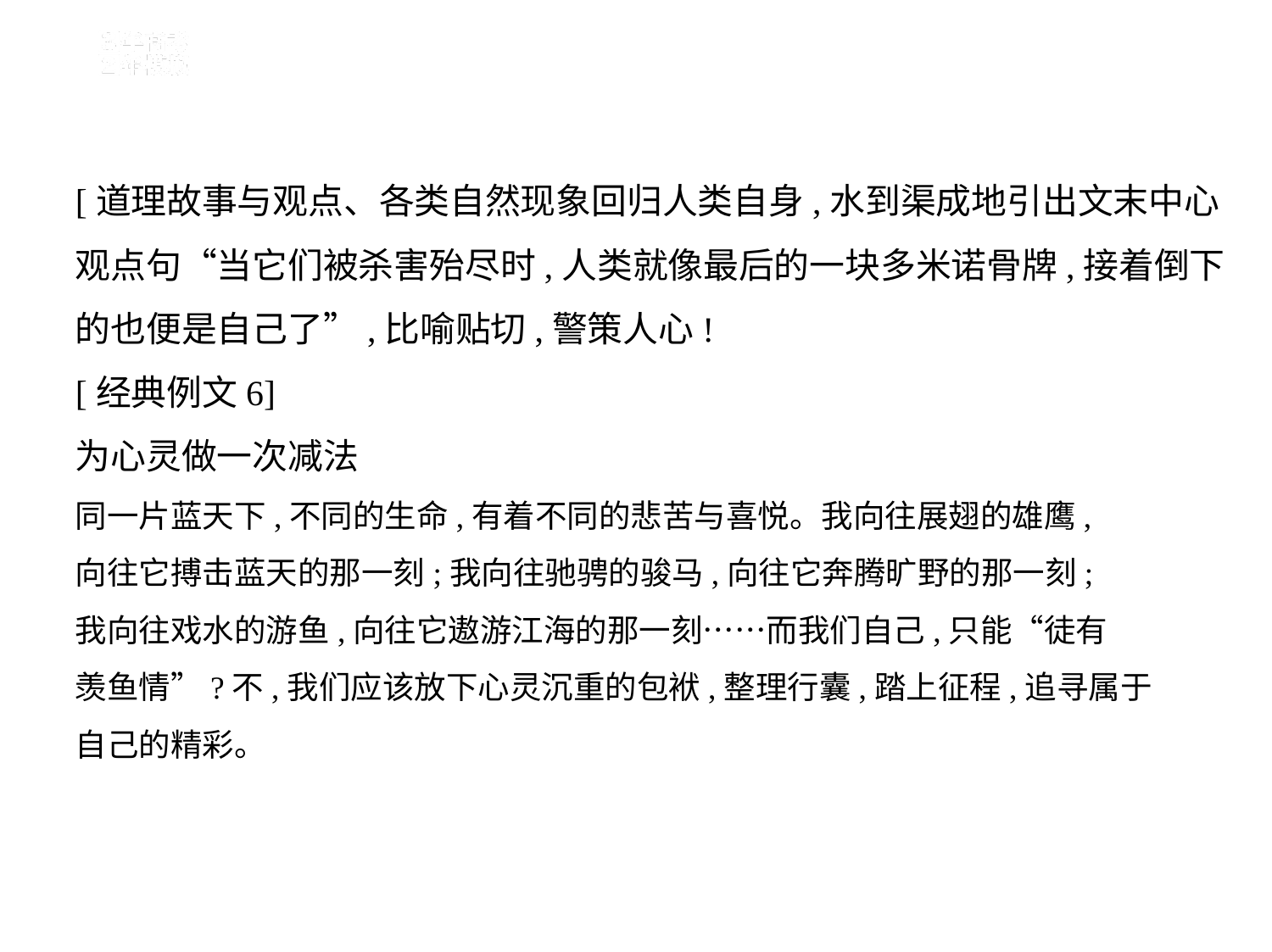

[道理故事与观点、各类自然现象回归人类自身,水到渠成地引出文末中心
观点句“当它们被杀害殆尽时,人类就像最后的一块多米诺骨牌,接着倒下
的也便是自己了”,比喻贴切,警策人心!
[经典例文6]
为心灵做一次减法
同一片蓝天下,不同的生命,有着不同的悲苦与喜悦。我向往展翅的雄鹰,
向往它搏击蓝天的那一刻;我向往驰骋的骏马,向往它奔腾旷野的那一刻;
我向往戏水的游鱼,向往它遨游江海的那一刻……而我们自己,只能“徒有
羡鱼情”?不,我们应该放下心灵沉重的包袱,整理行囊,踏上征程,追寻属于
自己的精彩。